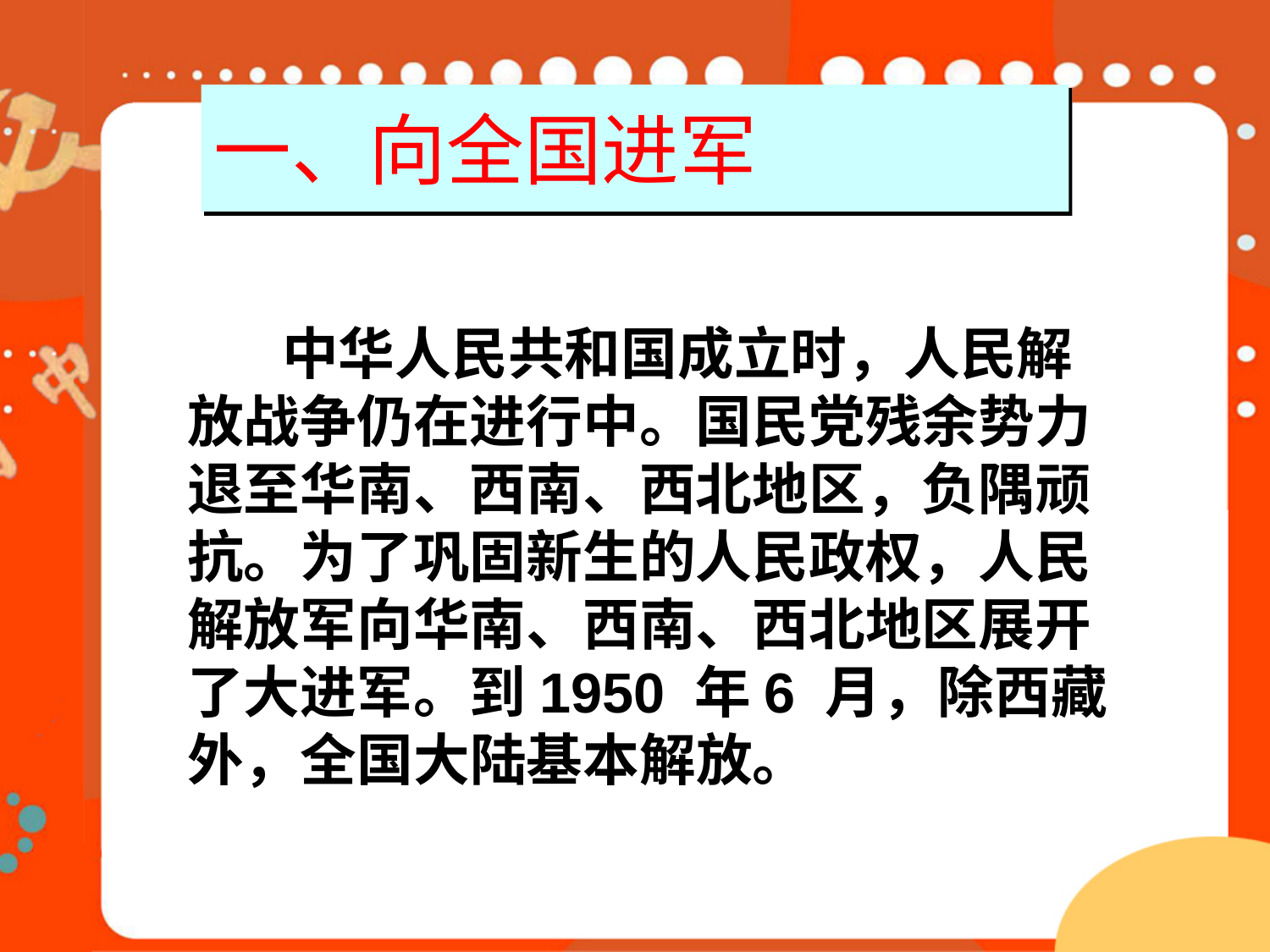

# 一、向全国进军

          中华人民共和国成立时，人民解放战争仍在进行中。国民党残余势力退至华南、西南、西北地区，负隅顽抗。为了巩固新生的人民政权，人民解放军向华南、西南、西北地区展开了大进军。到1950 年6 月，除西藏外，全国大陆基本解放。